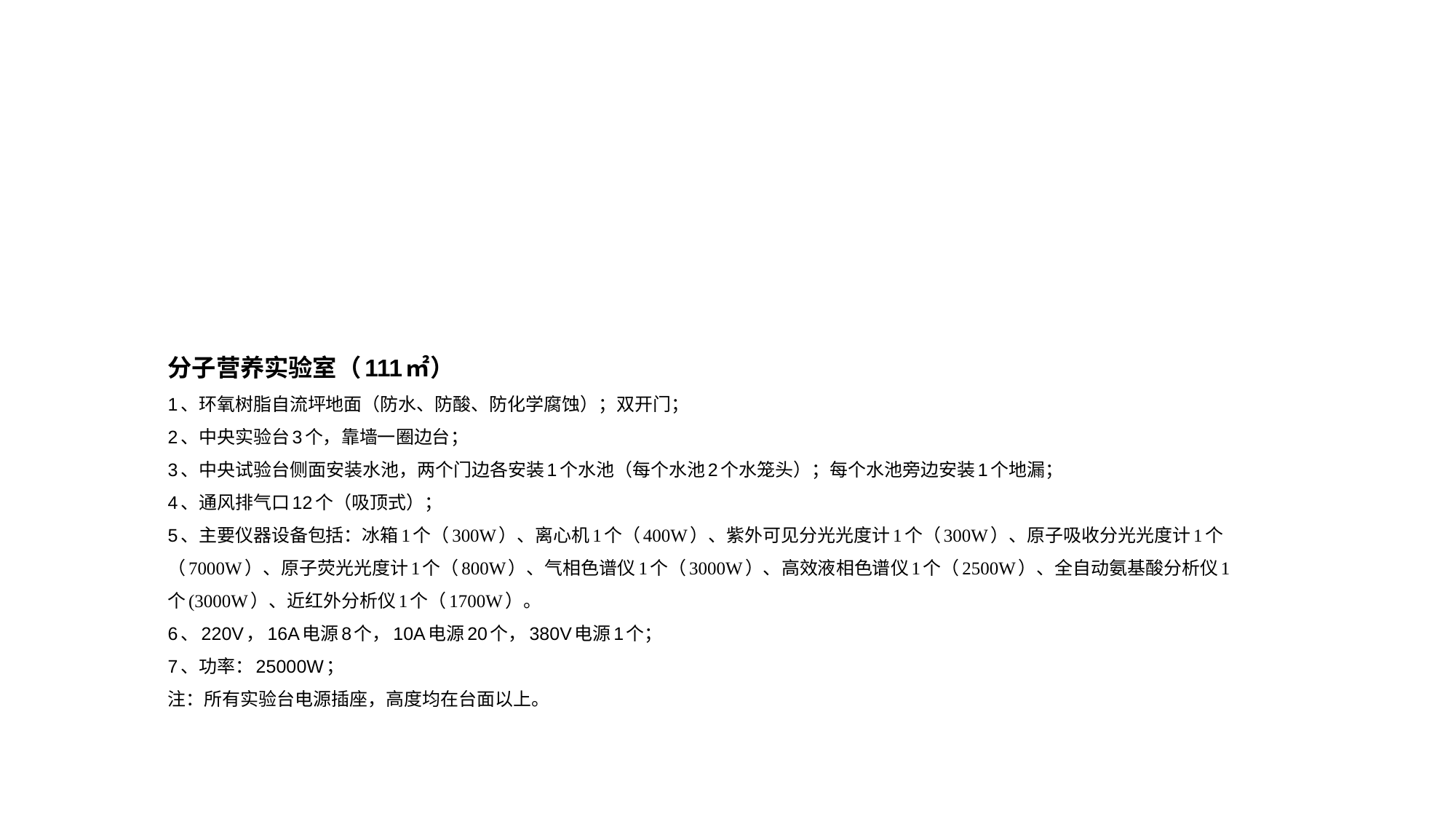

# 分子营养实验室（111㎡） 1、环氧树脂自流坪地面（防水、防酸、防化学腐蚀）；双开门； 2、中央实验台3个，靠墙一圈边台； 3、中央试验台侧面安装水池，两个门边各安装1个水池（每个水池2个水笼头）；每个水池旁边安装1个地漏； 4、通风排气口12个（吸顶式）； 5、主要仪器设备包括：冰箱1个（300W）、离心机1个（400W）、紫外可见分光光度计1个（300W）、原子吸收分光光度计1个（7000W）、原子荧光光度计1个（800W）、气相色谱仪1个（3000W）、高效液相色谱仪1个（2500W）、全自动氨基酸分析仪1个(3000W）、近红外分析仪1个（1700W）。 6、220V，16A电源8个，10A电源20个，380V电源1个； 7、功率：25000W； 注：所有实验台电源插座，高度均在台面以上。